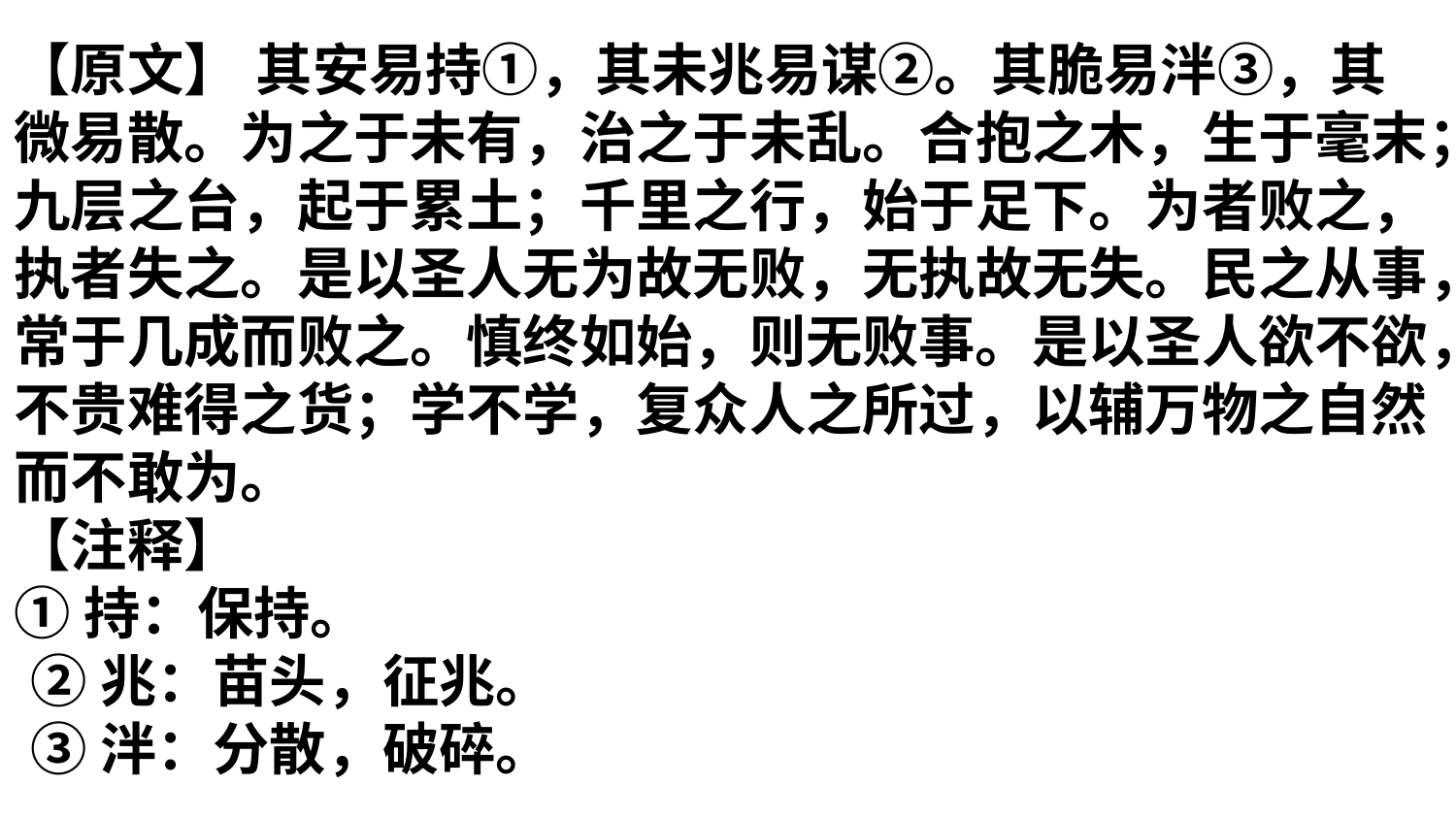

【原文】 其安易持①，其未兆易谋②。其脆易泮③，其微易散。为之于未有，治之于未乱。合抱之木，生于毫末；九层之台，起于累土；千里之行，始于足下。为者败之，执者失之。是以圣人无为故无败，无执故无失。民之从事，常于几成而败之。慎终如始，则无败事。是以圣人欲不欲，不贵难得之货；学不学，复众人之所过，以辅万物之自然而不敢为。
【注释】
①持：保持。
 ②兆：苗头，征兆。
 ③泮：分散，破碎。